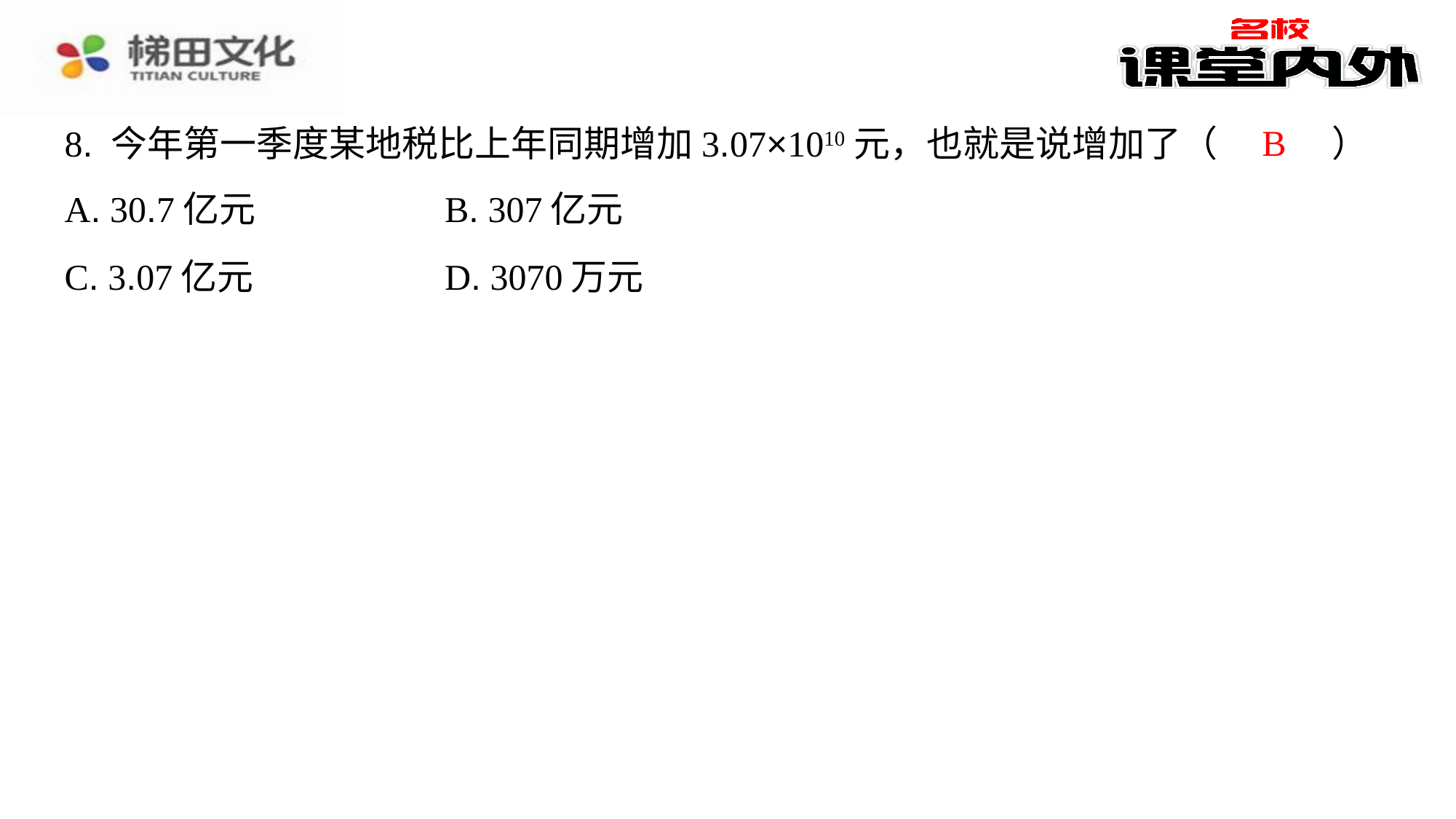

B
8. 今年第一季度某地税比上年同期增加3.07×1010元，也就是说增加了（　B　）
| A. 30.7亿元 | B. 307亿元 |
| --- | --- |
| C. 3.07亿元 | D. 3070万元 |